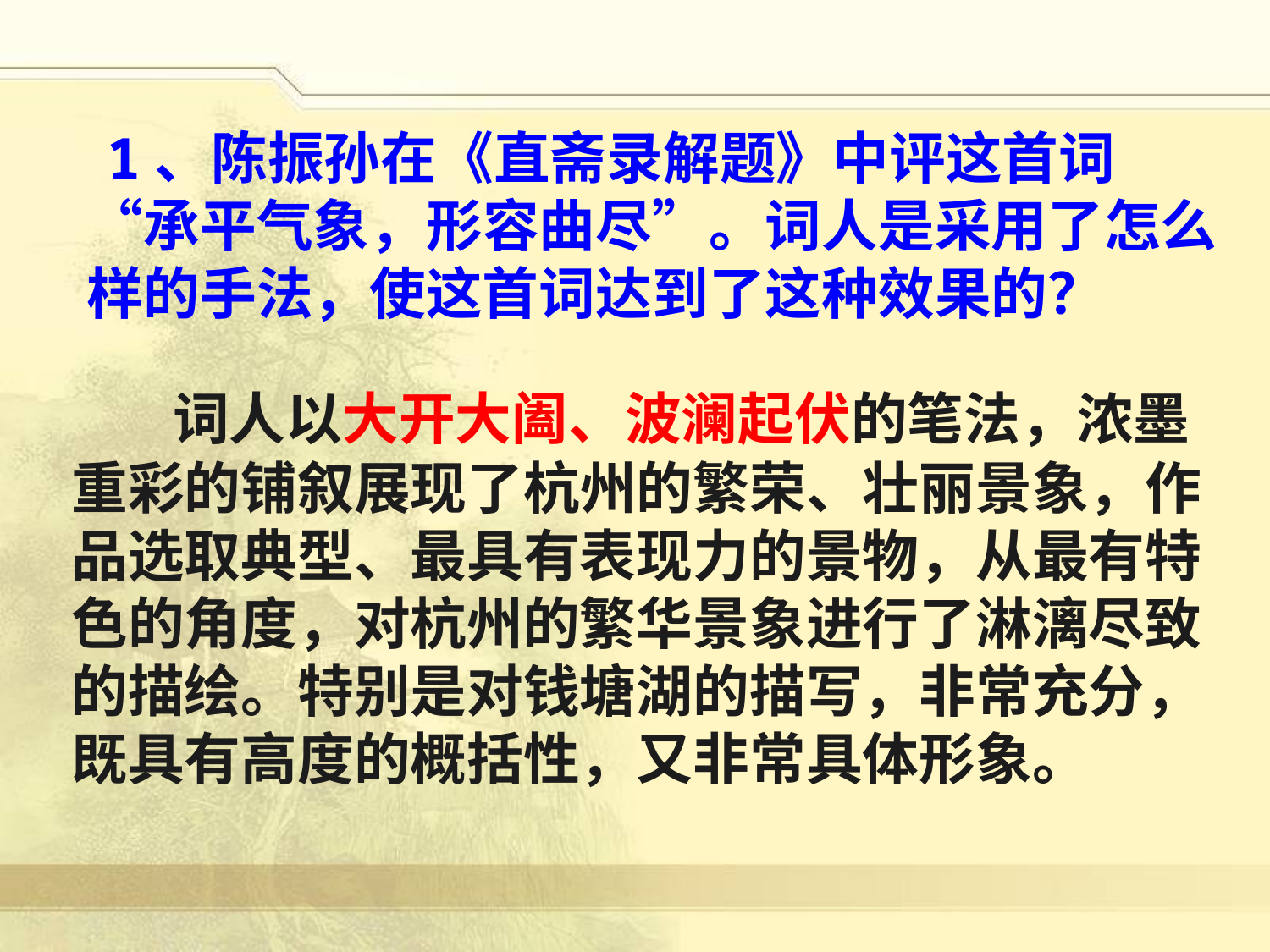

1、陈振孙在《直斋录解题》中评这首词“承平气象，形容曲尽”。词人是采用了怎么样的手法，使这首词达到了这种效果的？
      词人以大开大阖、波澜起伏的笔法，浓墨重彩的铺叙展现了杭州的繁荣、壮丽景象，作品选取典型、最具有表现力的景物，从最有特色的角度，对杭州的繁华景象进行了淋漓尽致的描绘。特别是对钱塘湖的描写，非常充分，既具有高度的概括性，又非常具体形象。